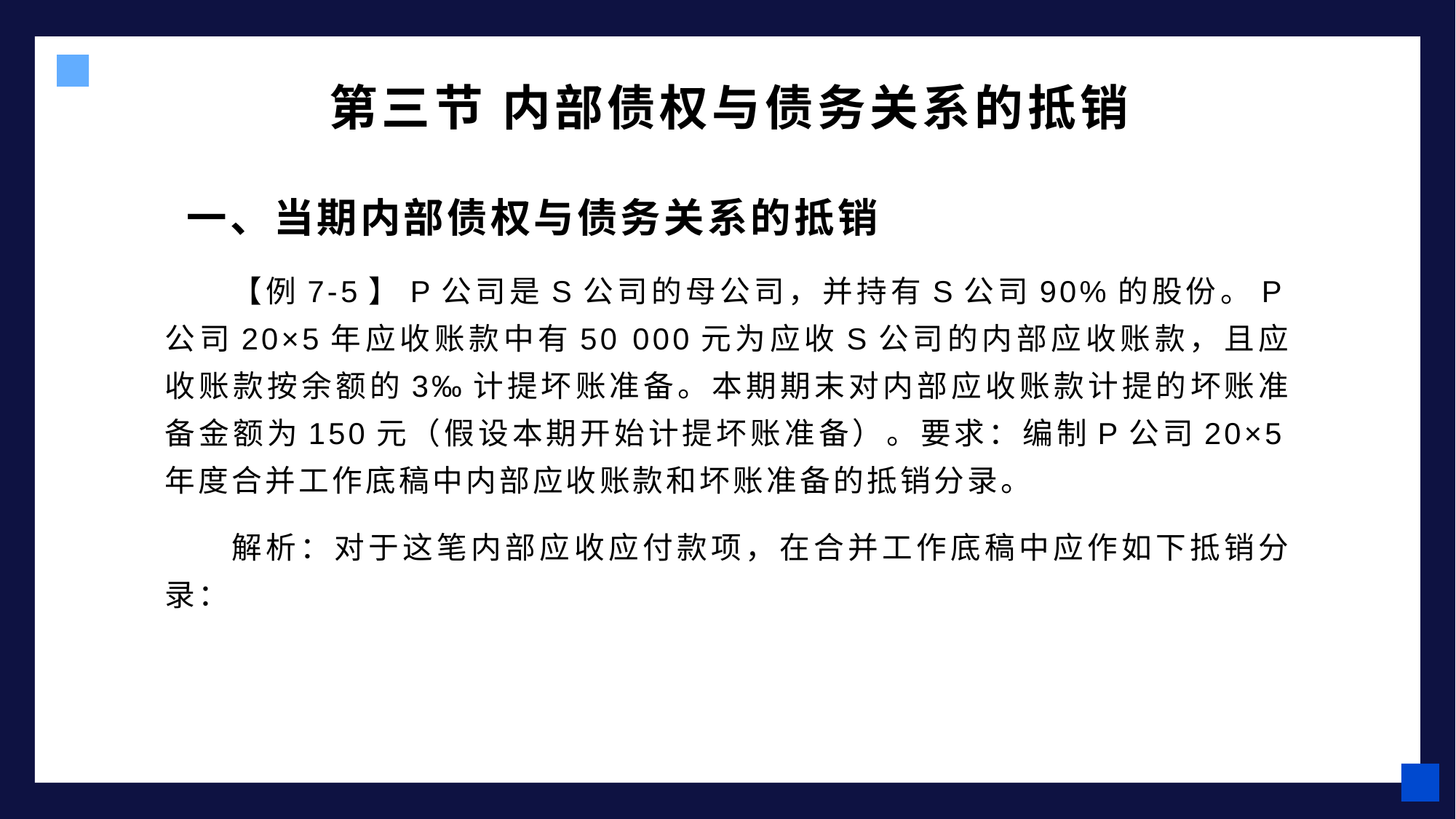

第三节 内部债权与债务关系的抵销
 一、当期内部债权与债务关系的抵销
【例7-5】P公司是S公司的母公司，并持有S公司90%的股份。P公司20×5年应收账款中有50 000元为应收S公司的内部应收账款，且应收账款按余额的3‰计提坏账准备。本期期末对内部应收账款计提的坏账准备金额为150元（假设本期开始计提坏账准备）。要求：编制P公司20×5年度合并工作底稿中内部应收账款和坏账准备的抵销分录。
解析：对于这笔内部应收应付款项，在合并工作底稿中应作如下抵销分录：